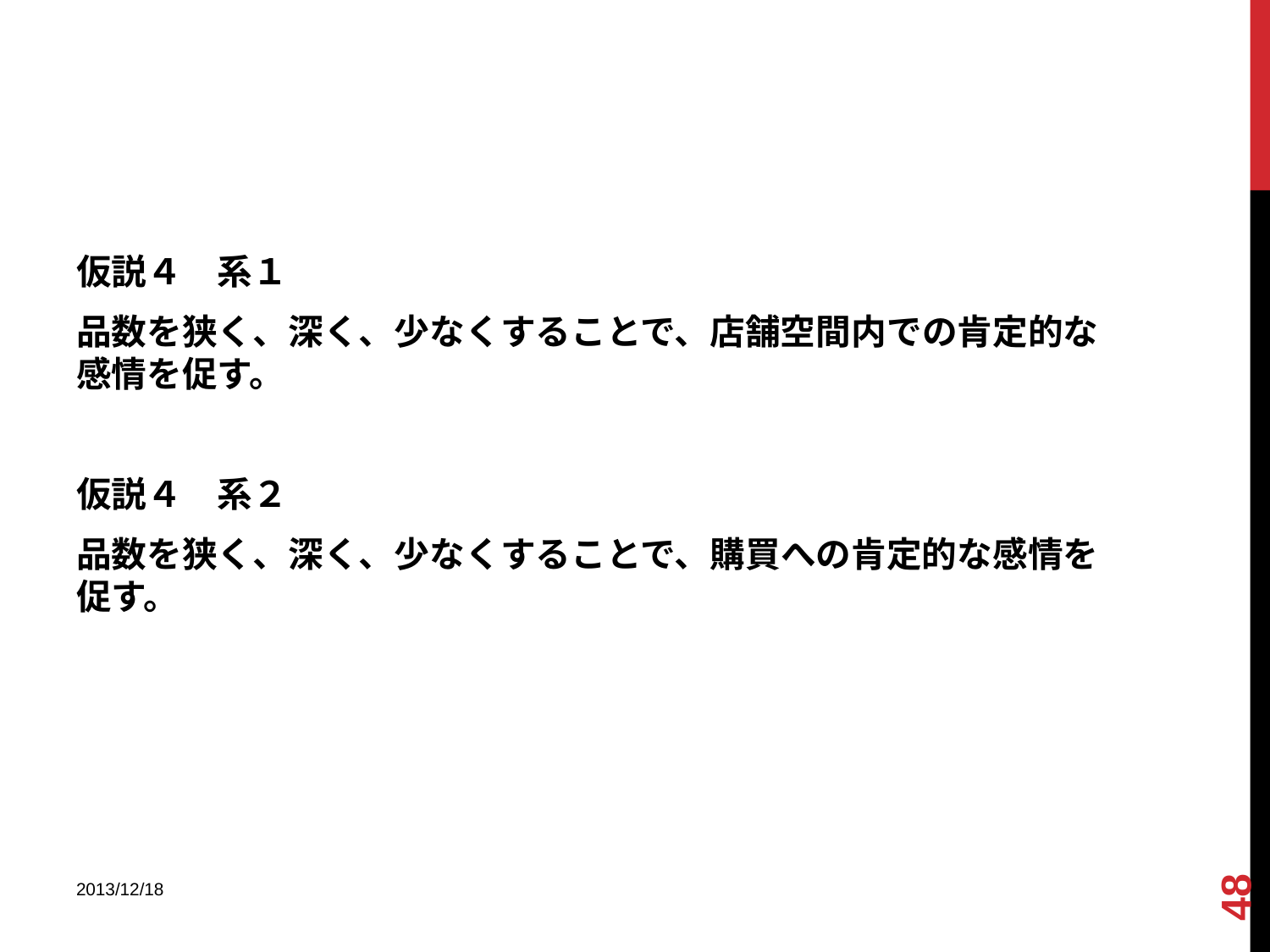

#
仮説４　系１
品数を狭く、深く、少なくすることで、店舗空間内での肯定的な感情を促す。

仮説４　系２
品数を狭く、深く、少なくすることで、購買への肯定的な感情を促す。

48
2013/12/18